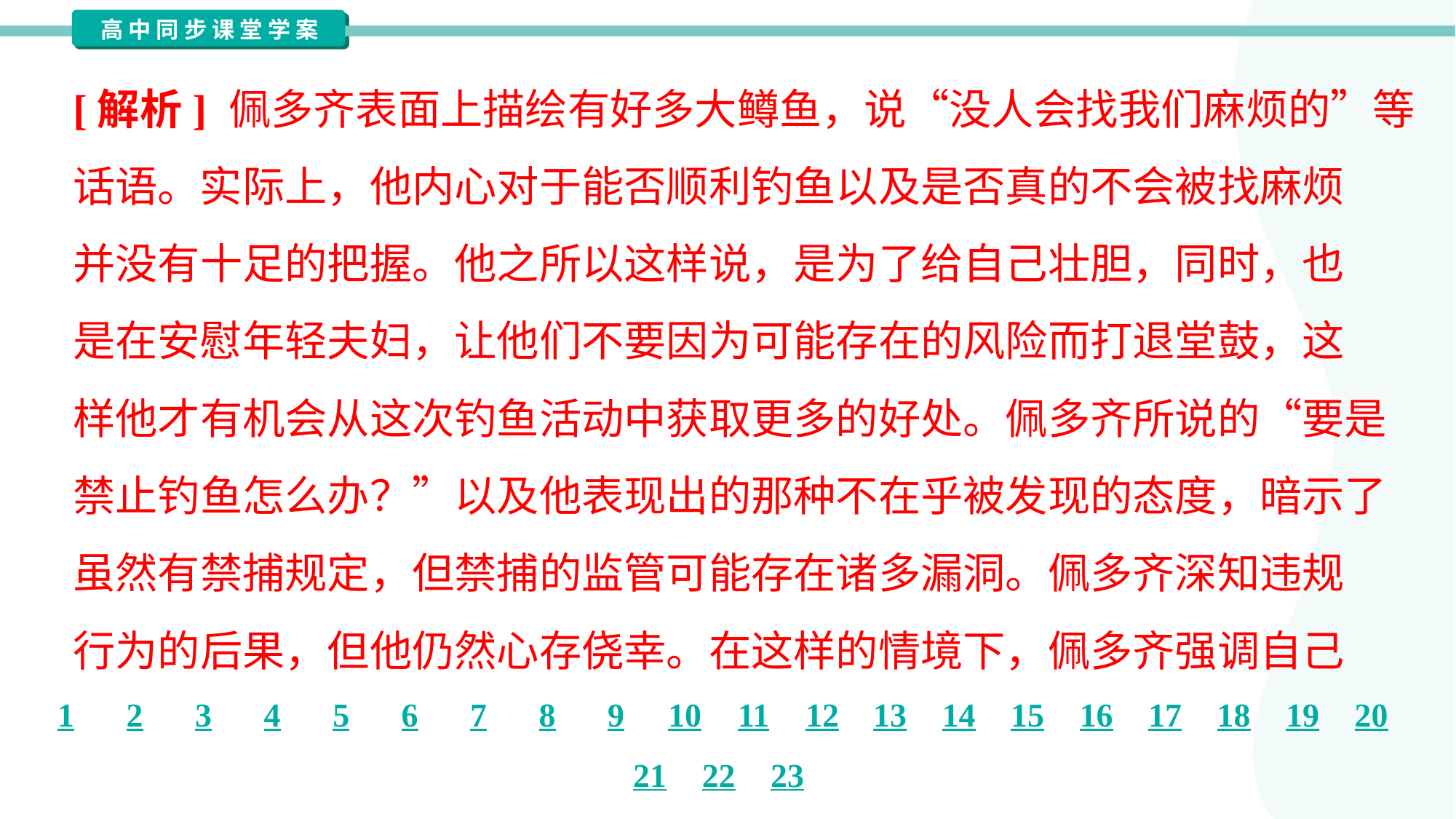

[解析] 佩多齐表面上描绘有好多大鳟鱼，说“没人会找我们麻烦的”等
话语。实际上，他内心对于能否顺利钓鱼以及是否真的不会被找麻烦
并没有十足的把握。他之所以这样说，是为了给自己壮胆，同时，也
是在安慰年轻夫妇，让他们不要因为可能存在的风险而打退堂鼓，这
样他才有机会从这次钓鱼活动中获取更多的好处。佩多齐所说的“要是
禁止钓鱼怎么办？”以及他表现出的那种不在乎被发现的态度，暗示了
虽然有禁捕规定，但禁捕的监管可能存在诸多漏洞。佩多齐深知违规
行为的后果，但他仍然心存侥幸。在这样的情境下，佩多齐强调自己